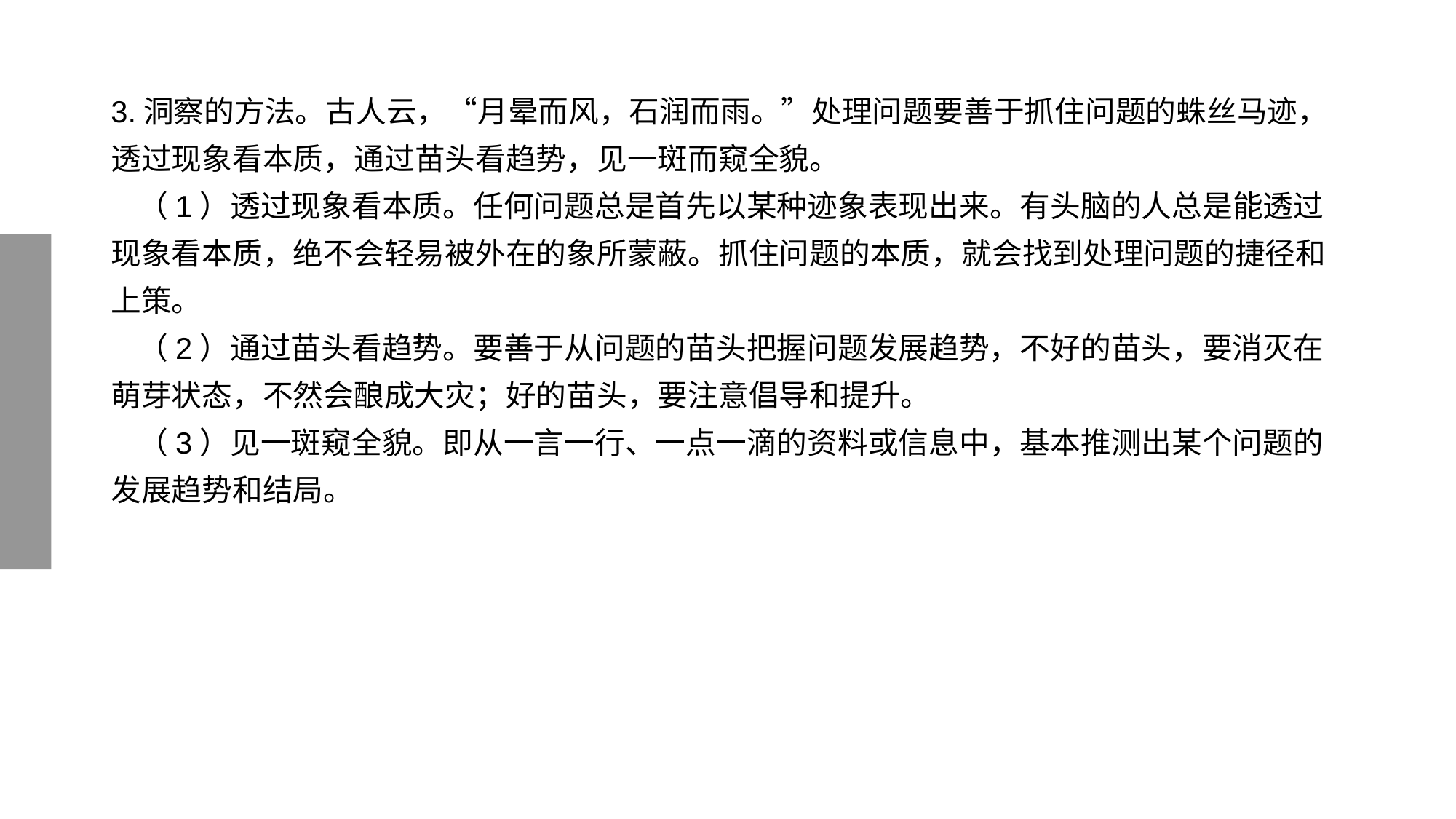

# 3.洞察的方法。古人云，“月晕而风，石润而雨。”处理问题要善于抓住问题的蛛丝马迹，透过现象看本质，通过苗头看趋势，见一斑而窥全貌。 （1）透过现象看本质。任何问题总是首先以某种迹象表现出来。有头脑的人总是能透过现象看本质，绝不会轻易被外在的象所蒙蔽。抓住问题的本质，就会找到处理问题的捷径和上策。 （2）通过苗头看趋势。要善于从问题的苗头把握问题发展趋势，不好的苗头，要消灭在萌芽状态，不然会酿成大灾；好的苗头，要注意倡导和提升。 （3）见一斑窥全貌。即从一言一行、一点一滴的资料或信息中，基本推测出某个问题的发展趋势和结局。